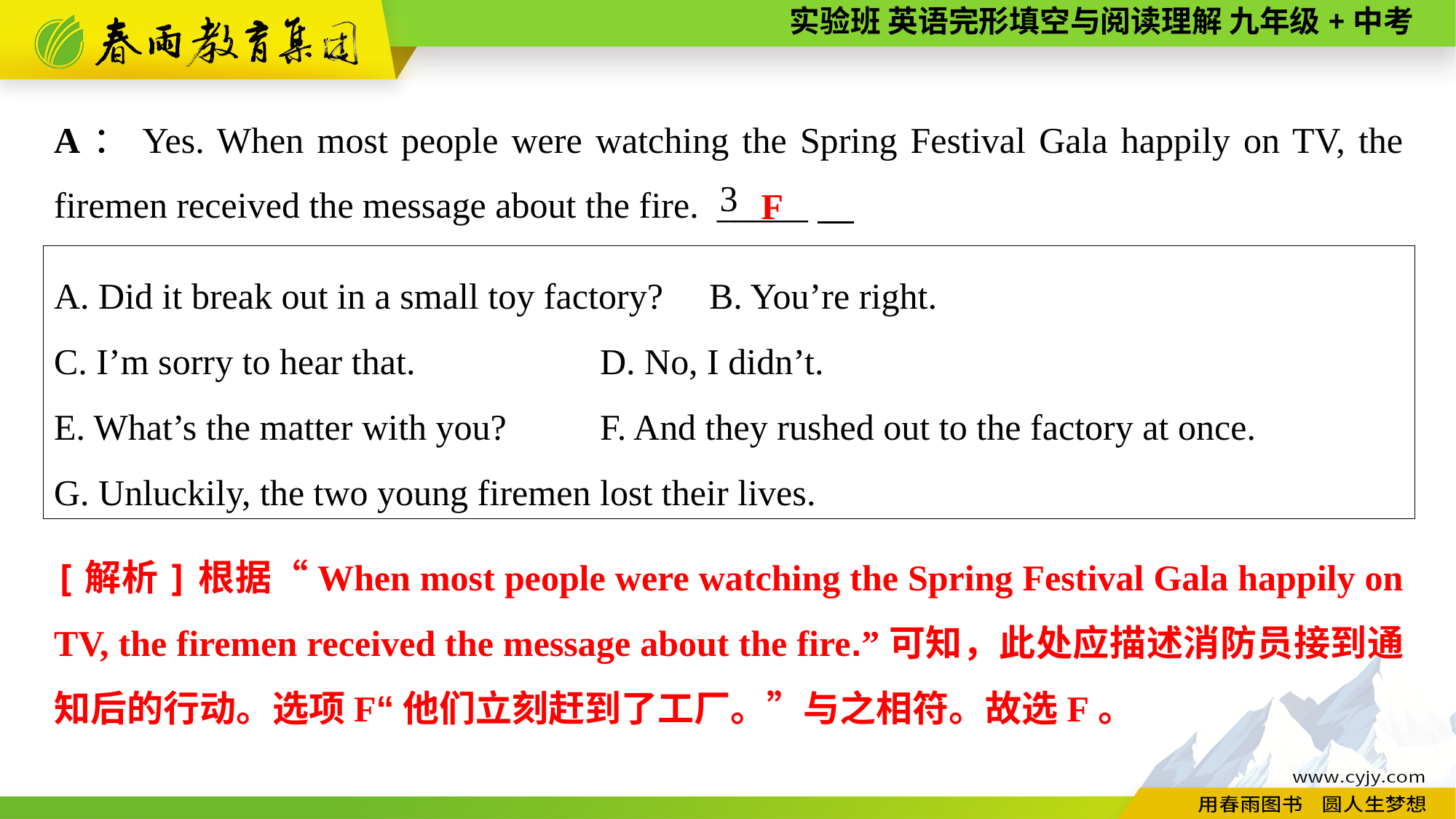

A：Yes. When most people were watching the Spring Festival Gala happily on TV, the firemen received the message about the fire.  _____
F
3
A. Did it break out in a small toy factory?	B. You’re right.
C. I’m sorry to hear that.		D. No, I didn’t.
E. What’s the matter with you?	F. And they rushed out to the factory at once.
G. Unluckily, the two young firemen lost their lives.
[解析]根据“When most people were watching the Spring Festival Gala happily on TV, the firemen received the message about the fire.”可知，此处应描述消防员接到通知后的行动。选项F“他们立刻赶到了工厂。”与之相符。故选F。